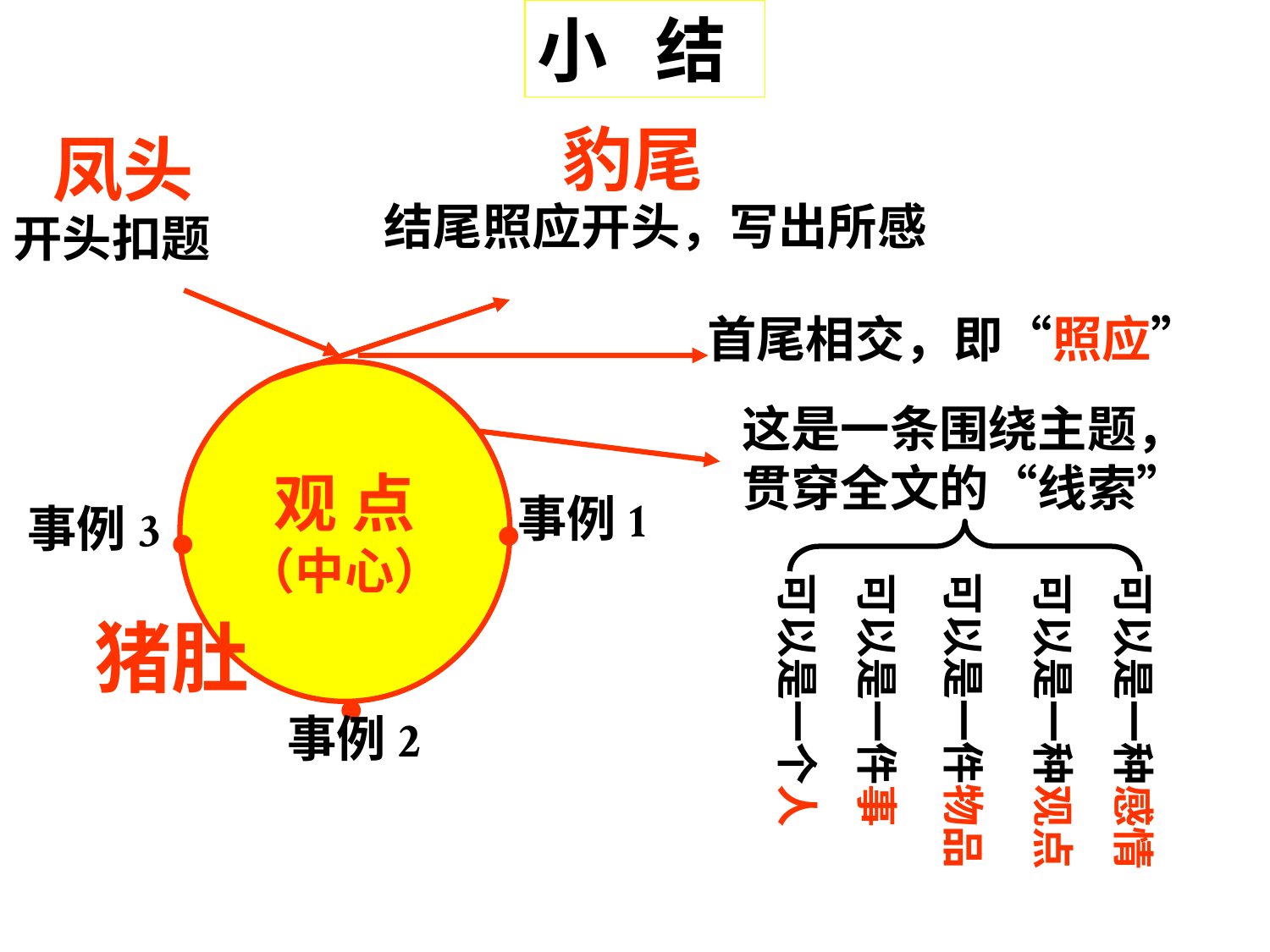

小   结
豹尾
凤头
结尾照应开头，写出所感
开头扣题

首尾相交，即“照应”

观 点
（中心）
.

.
这是一条围绕主题，
贯穿全文的“线索”

事例1
事例3
.
可以是一件物品
可以是一个人
可以是一件事
可以是一种观点
可以是一种感情
猪肚
事例2